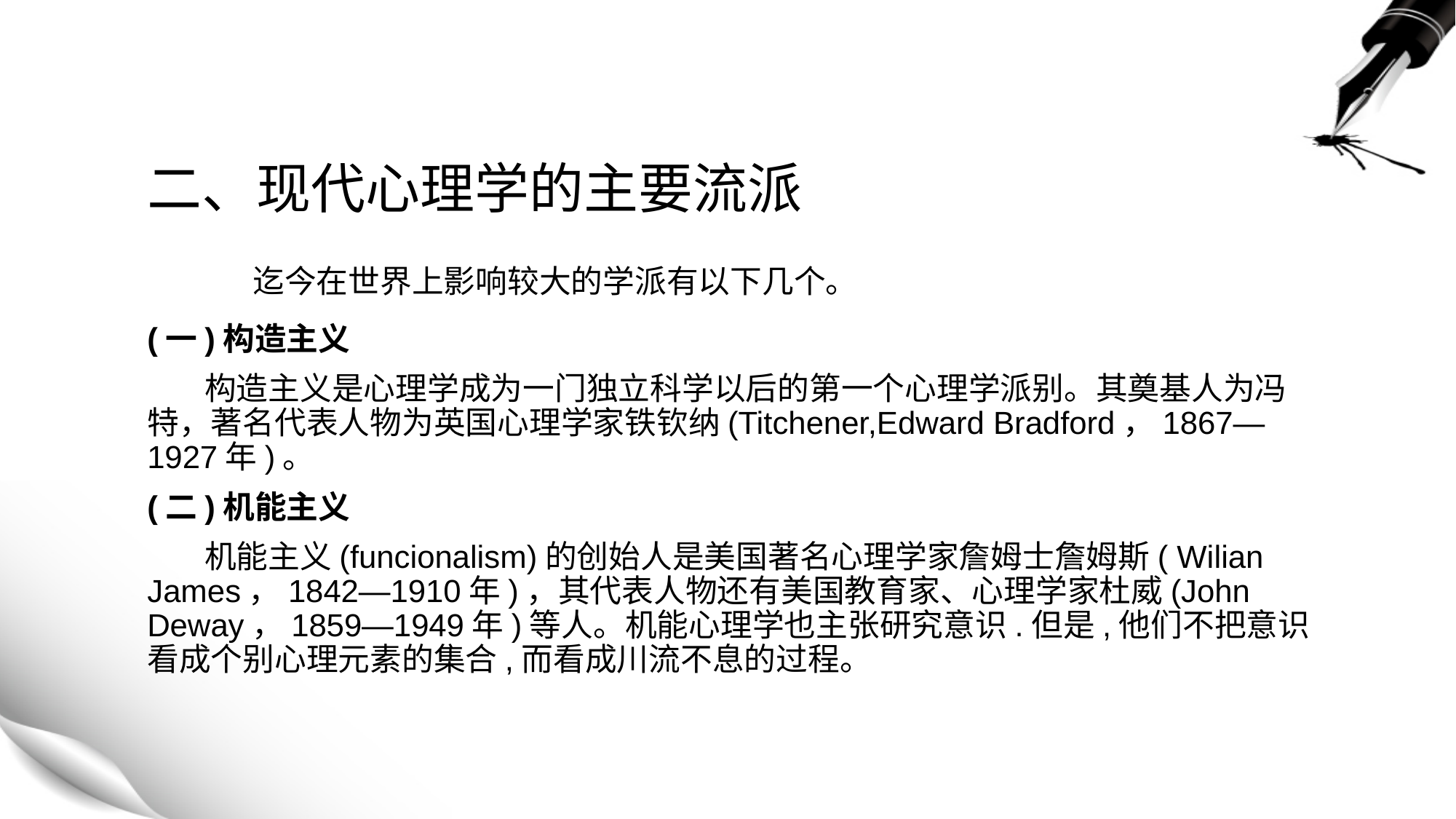

二、现代心理学的主要流派
      迄今在世界上影响较大的学派有以下几个。
(一)构造主义
       构造主义是心理学成为一门独立科学以后的第一个心理学派别。其奠基人为冯特，著名代表人物为英国心理学家铁钦纳(Titchener,Edward Bradford，1867—1927年)。
(二)机能主义
       机能主义(funcionalism)的创始人是美国著名心理学家詹姆士詹姆斯( Wilian James，1842—1910年)，其代表人物还有美国教育家、心理学家杜威(John Deway，1859—1949年)等人。机能心理学也主张研究意识.但是,他们不把意识看成个别心理元素的集合,而看成川流不息的过程。